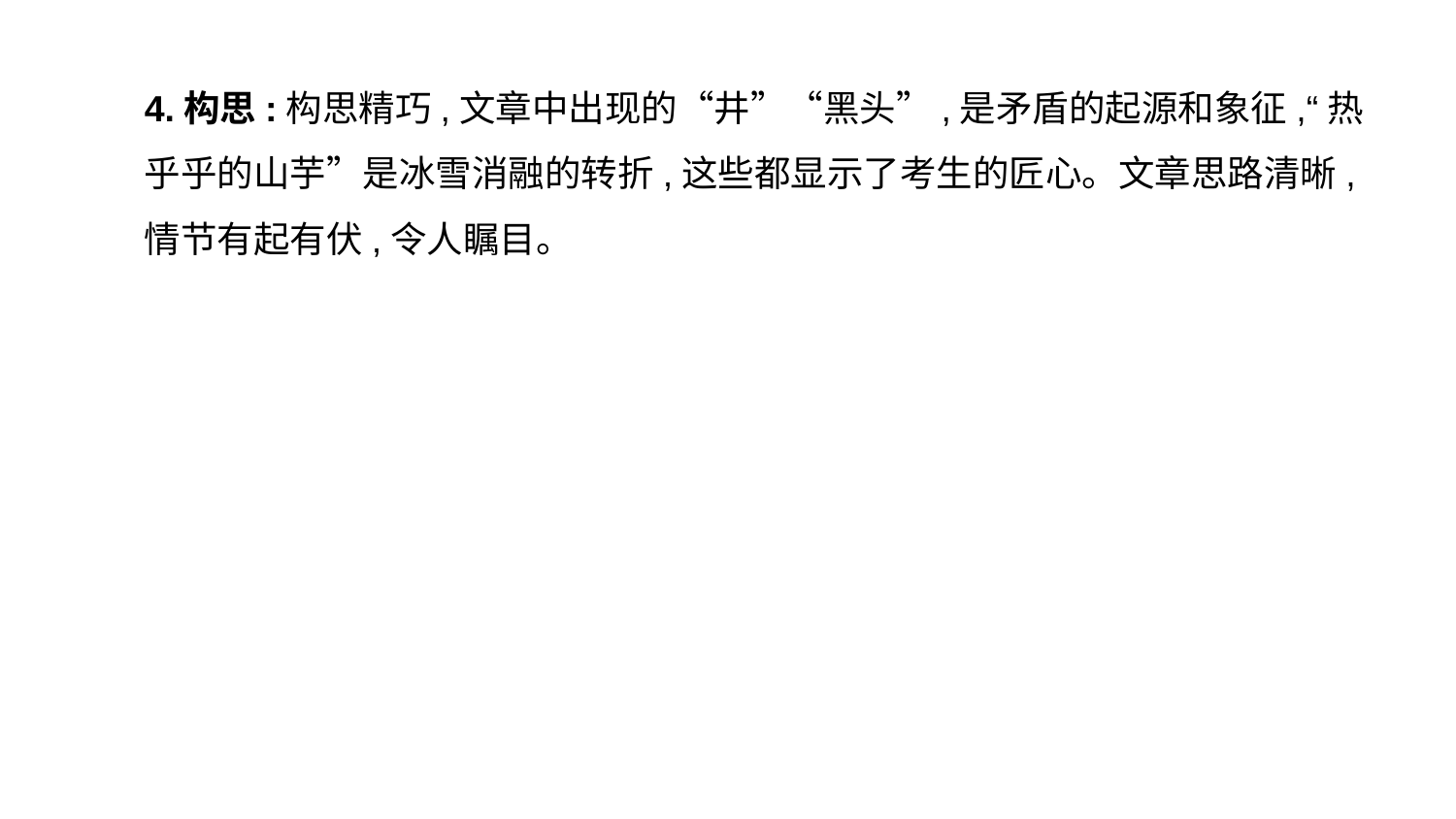

4.构思:构思精巧,文章中出现的“井”“黑头”,是矛盾的起源和象征,“热乎乎的山芋”是冰雪消融的转折,这些都显示了考生的匠心。文章思路清晰,情节有起有伏,令人瞩目。